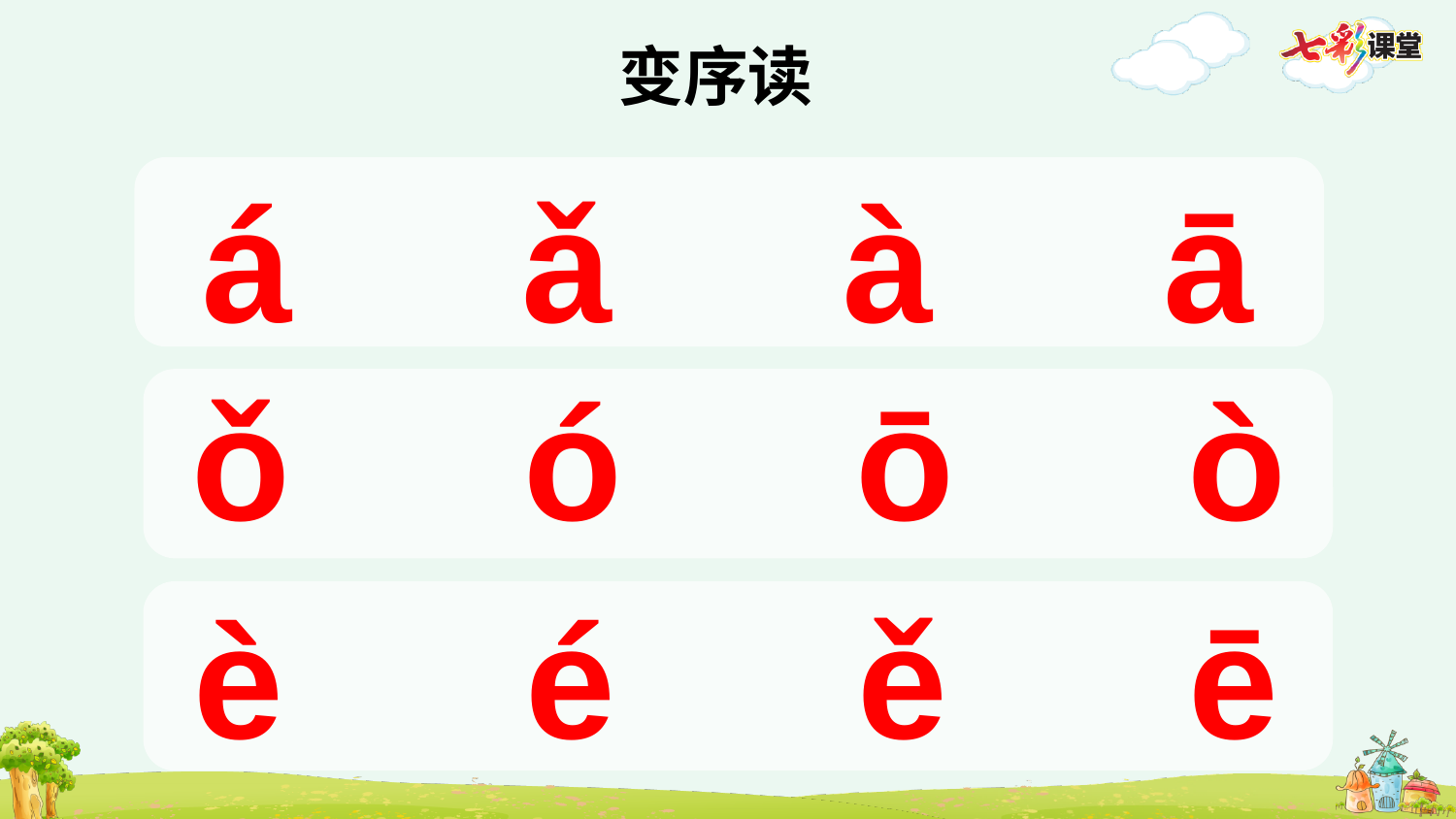

变序读
á
ǎ
à
ā

ǒ
ó
ō
ò

è
é
ě
ē